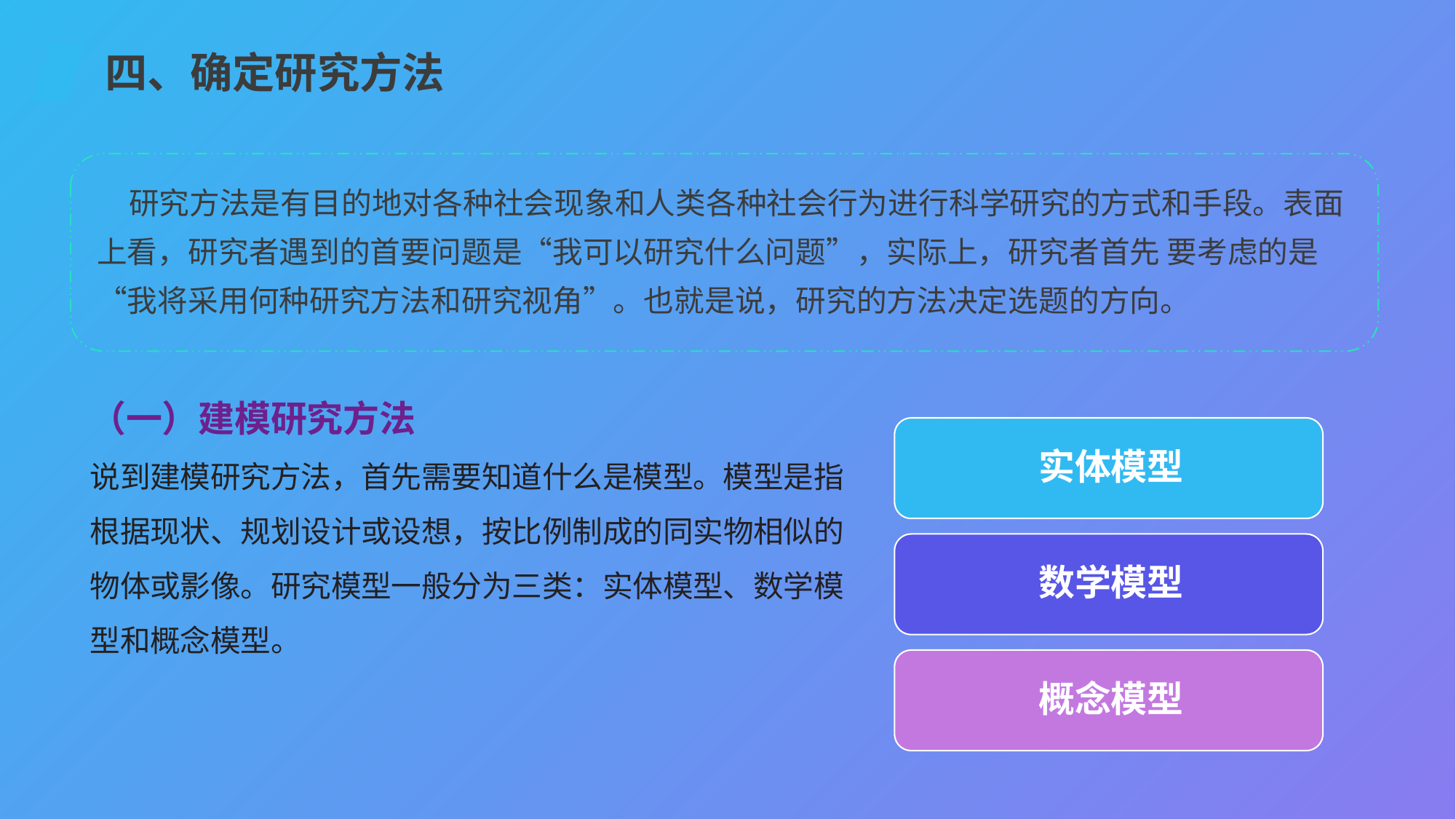

四、确定研究方法

研究方法是有目的地对各种社会现象和人类各种社会行为进行科学研究的方式和手段。表面上看，研究者遇到的首要问题是“我可以研究什么问题”，实际上，研究者首先 要考虑的是“我将采用何种研究方法和研究视角”。也就是说，研究的方法决定选题的方向。
（一）建模研究方法
说到建模研究方法，首先需要知道什么是模型。模型是指根据现状、规划设计或设想，按比例制成的同实物相似的物体或影像。研究模型一般分为三类：实体模型、数学模型和概念模型。

实体模型
数学模型
概念模型